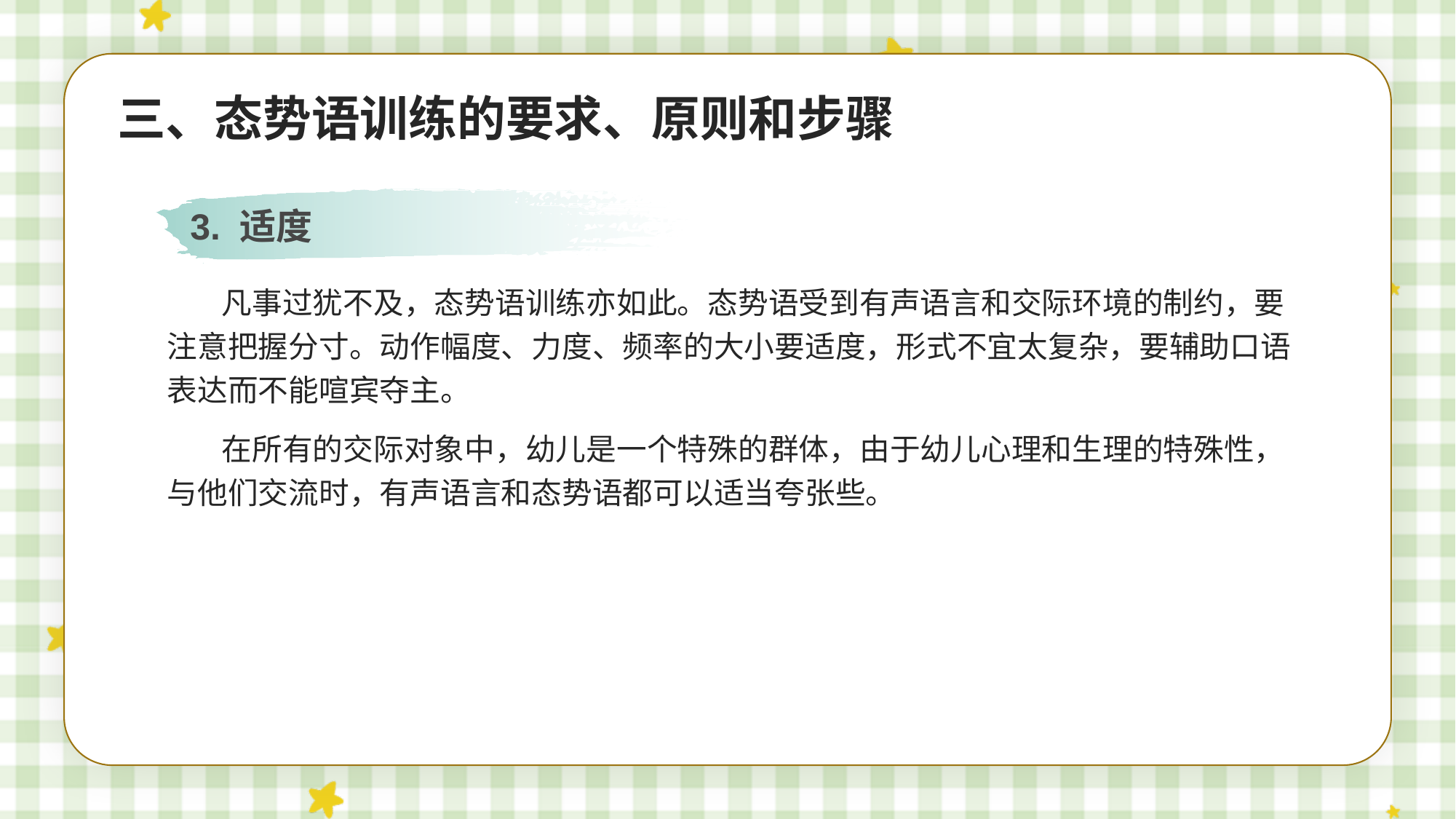

三、态势语训练的要求、原则和步骤
3. 适度
凡事过犹不及，态势语训练亦如此。态势语受到有声语言和交际环境的制约，要注意把握分寸。动作幅度、力度、频率的大小要适度，形式不宜太复杂，要辅助口语表达而不能喧宾夺主。
在所有的交际对象中，幼儿是一个特殊的群体，由于幼儿心理和生理的特殊性，与他们交流时，有声语言和态势语都可以适当夸张些。